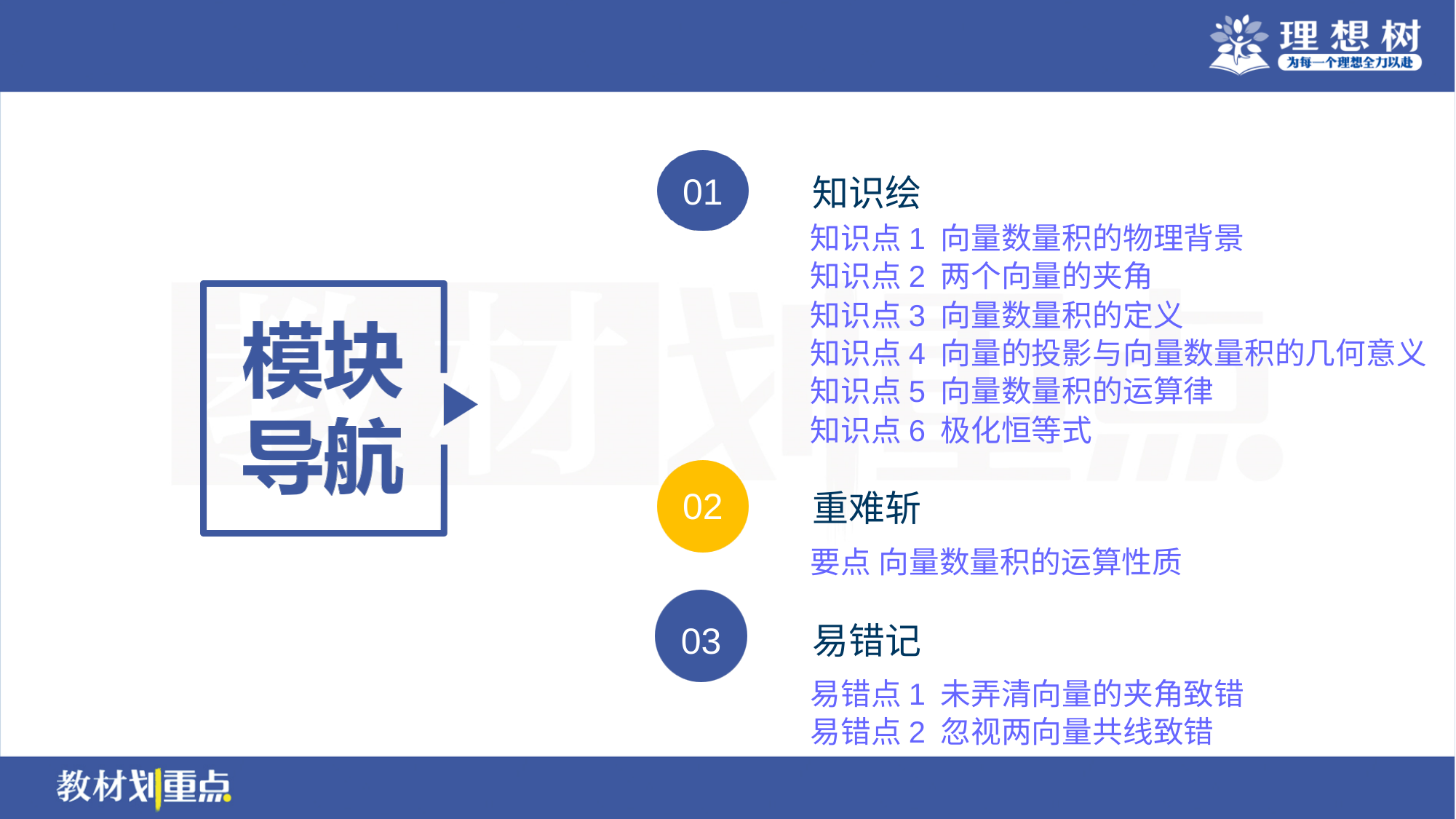

知识点1 向量数量积的物理背景
知识点2 两个向量的夹角
知识点3 向量数量积的定义
知识点4 向量的投影与向量数量积的几何意义
知识点5 向量数量积的运算律
知识点6 极化恒等式
要点 向量数量积的运算性质
易错点1 未弄清向量的夹角致错
易错点2 忽视两向量共线致错